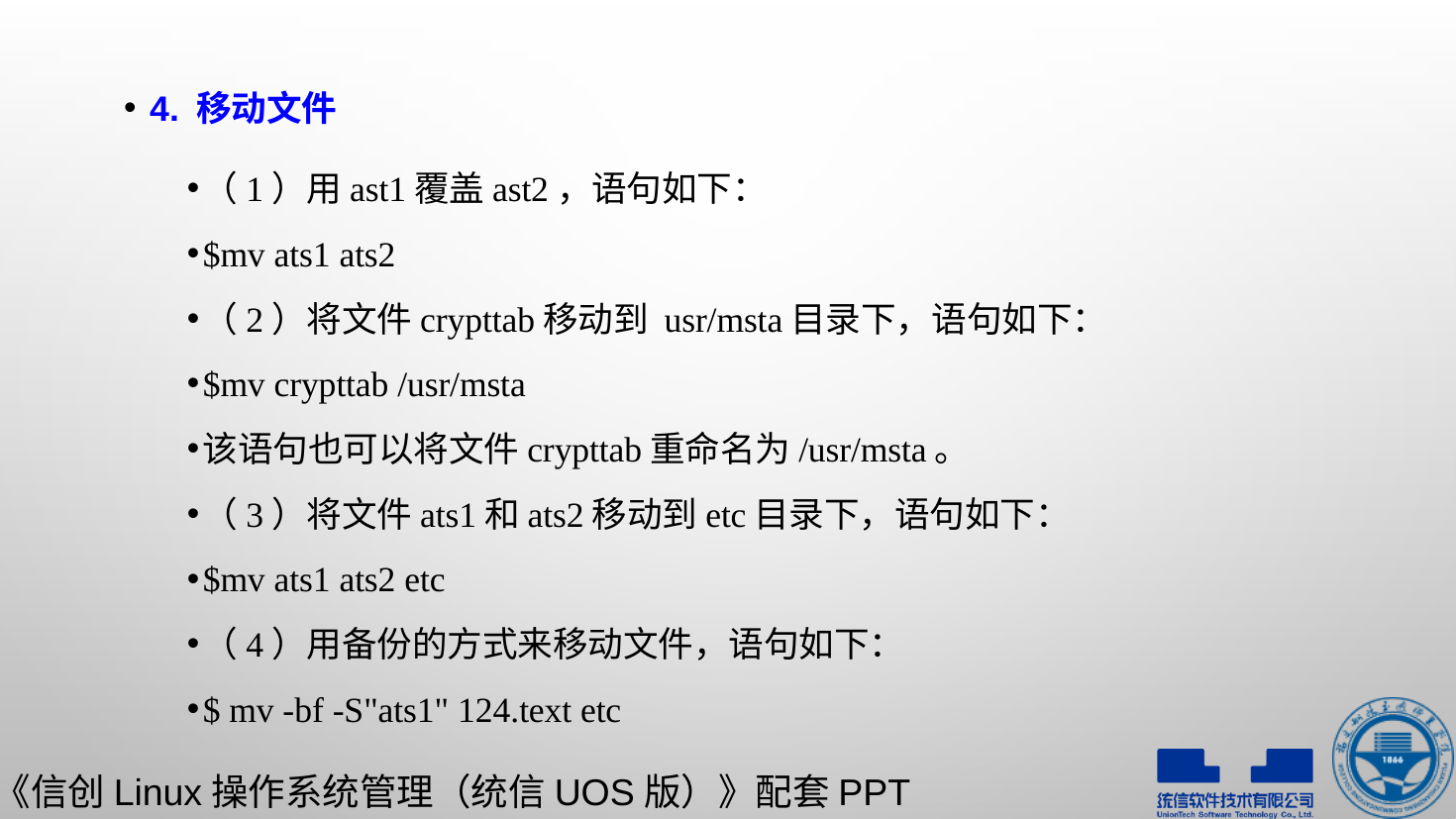

4. 移动文件
（1）用ast1覆盖ast2，语句如下：
$mv ats1 ats2
（2）将文件crypttab移动到 usr/msta目录下，语句如下：
$mv crypttab /usr/msta
该语句也可以将文件crypttab重命名为/usr/msta。
（3）将文件ats1和ats2移动到etc目录下，语句如下：
$mv ats1 ats2 etc
（4）用备份的方式来移动文件，语句如下：
$ mv -bf -S"ats1" 124.text etc